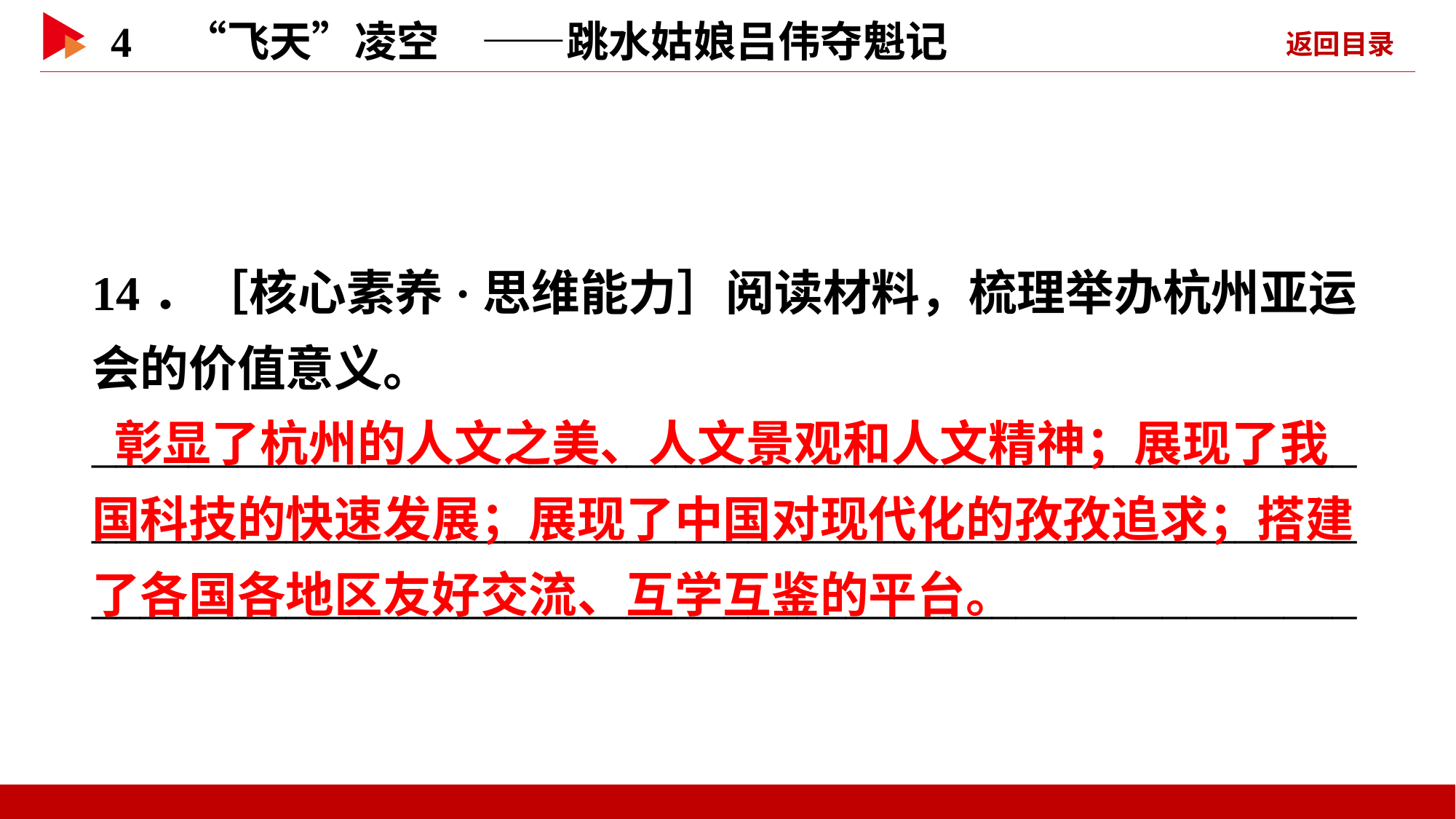

14．［核心素养·思维能力］阅读材料，梳理举办杭州亚运会的价值意义。
____________________________________________________________________________________________________________________________________________________________
 彰显了杭州的人文之美、人文景观和人文精神；展现了我国科技的快速发展；展现了中国对现代化的孜孜追求；搭建了各国各地区友好交流、互学互鉴的平台。